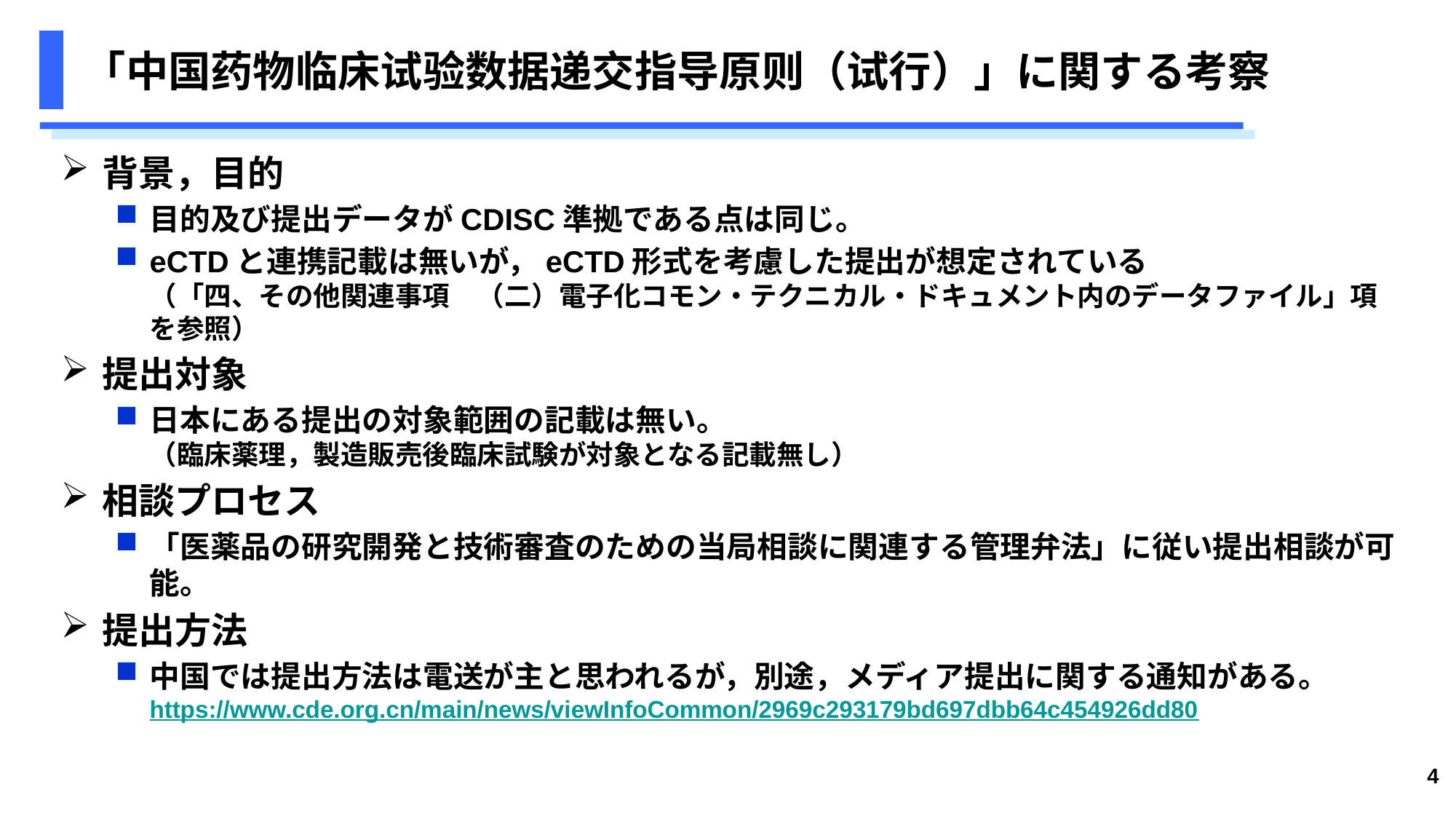

# 「中国药物临床试验数据递交指导原则（试行）」に関する考察
背景，目的
目的及び提出データがCDISC準拠である点は同じ。
eCTDと連携記載は無いが，eCTD形式を考慮した提出が想定されている
（「四、その他関連事項　（二）電子化コモン・テクニカル・ドキュメント内のデータファイル」項を参照）
提出対象
日本にある提出の対象範囲の記載は無い。
（臨床薬理，製造販売後臨床試験が対象となる記載無し）
相談プロセス
「医薬品の研究開発と技術審査のための当局相談に関連する管理弁法」に従い提出相談が可能。
提出方法
中国では提出方法は電送が主と思われるが，別途，メディア提出に関する通知がある。
https://www.cde.org.cn/main/news/viewInfoCommon/2969c293179bd697dbb64c454926dd80

4